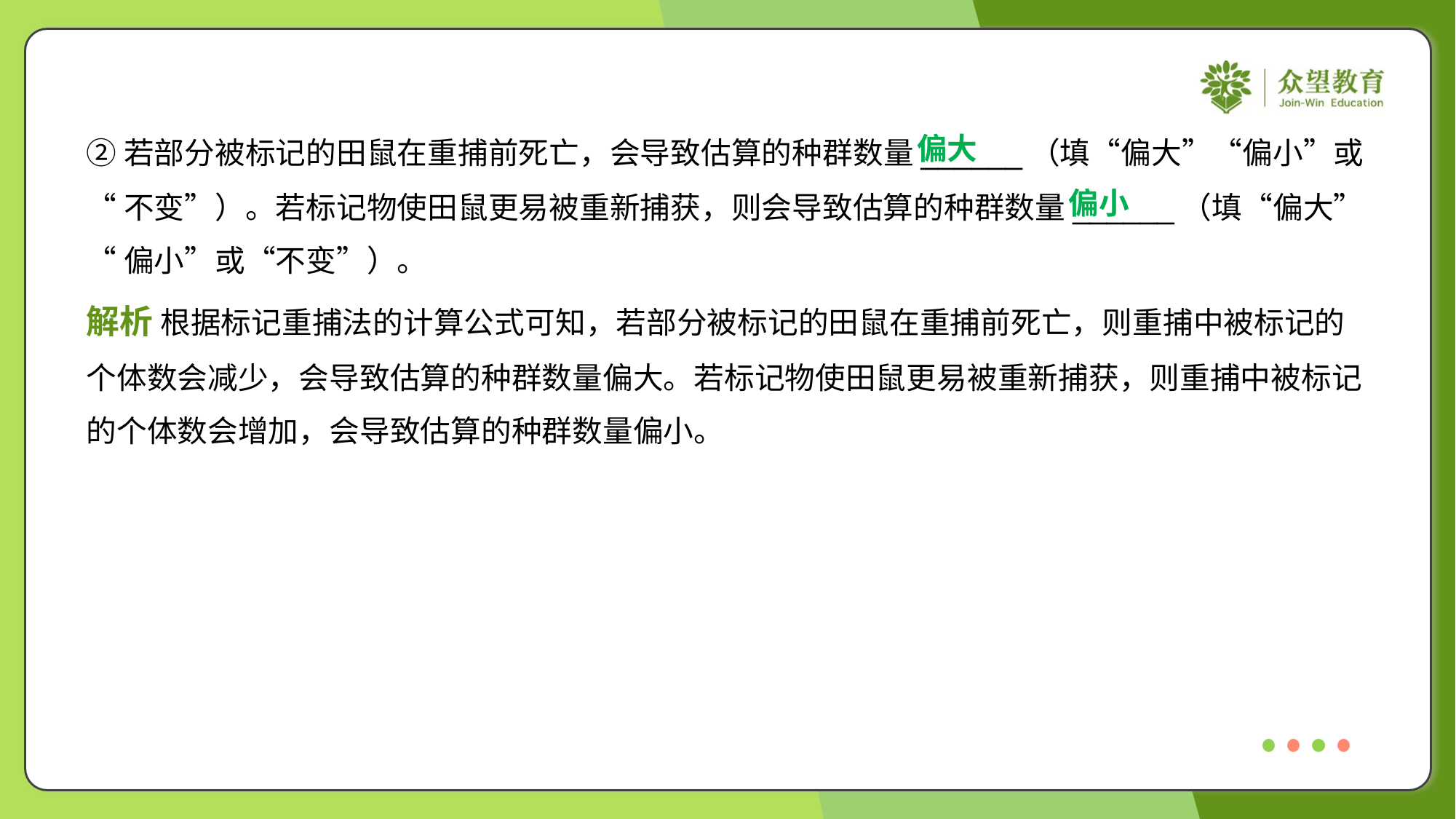

偏大
②若部分被标记的田鼠在重捕前死亡，会导致估算的种群数量______（填“偏大”“偏小”或
“不变”）。若标记物使田鼠更易被重新捕获，则会导致估算的种群数量______（填“偏大”
“偏小”或“不变”）。
偏小
解析 根据标记重捕法的计算公式可知，若部分被标记的田鼠在重捕前死亡，则重捕中被标记的
个体数会减少，会导致估算的种群数量偏大。若标记物使田鼠更易被重新捕获，则重捕中被标记
的个体数会增加，会导致估算的种群数量偏小。